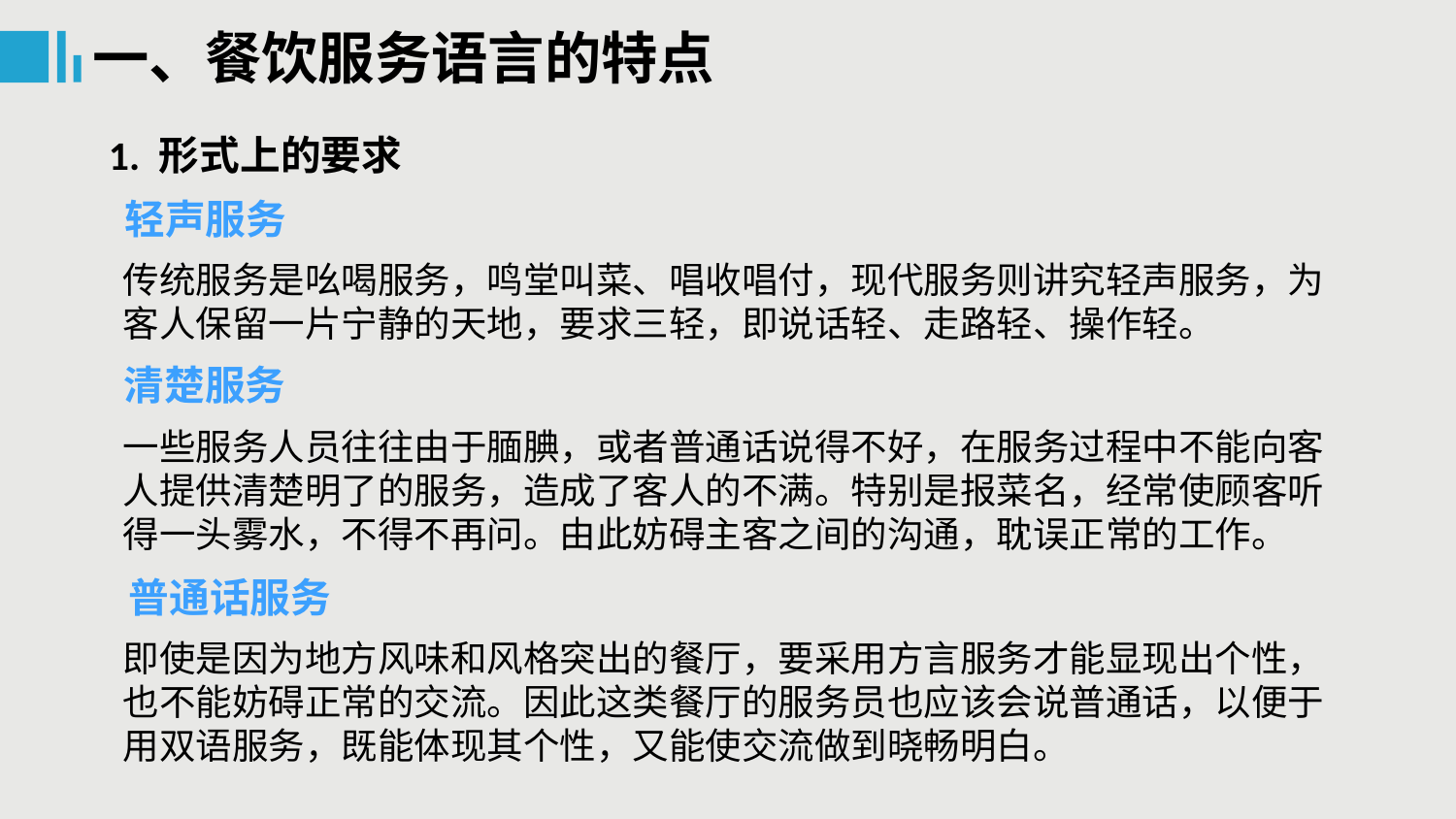

一、餐饮服务语言的特点

1. 形式上的要求
轻声服务
传统服务是吆喝服务，鸣堂叫菜、唱收唱付，现代服务则讲究轻声服务，为客人保留一片宁静的天地，要求三轻，即说话轻、走路轻、操作轻。
清楚服务
一些服务人员往往由于腼腆，或者普通话说得不好，在服务过程中不能向客人提供清楚明了的服务，造成了客人的不满。特别是报菜名，经常使顾客听得一头雾水，不得不再问。由此妨碍主客之间的沟通，耽误正常的工作。
普通话服务
即使是因为地方风味和风格突出的餐厅，要采用方言服务才能显现出个性，也不能妨碍正常的交流。因此这类餐厅的服务员也应该会说普通话，以便于用双语服务，既能体现其个性，又能使交流做到晓畅明白。